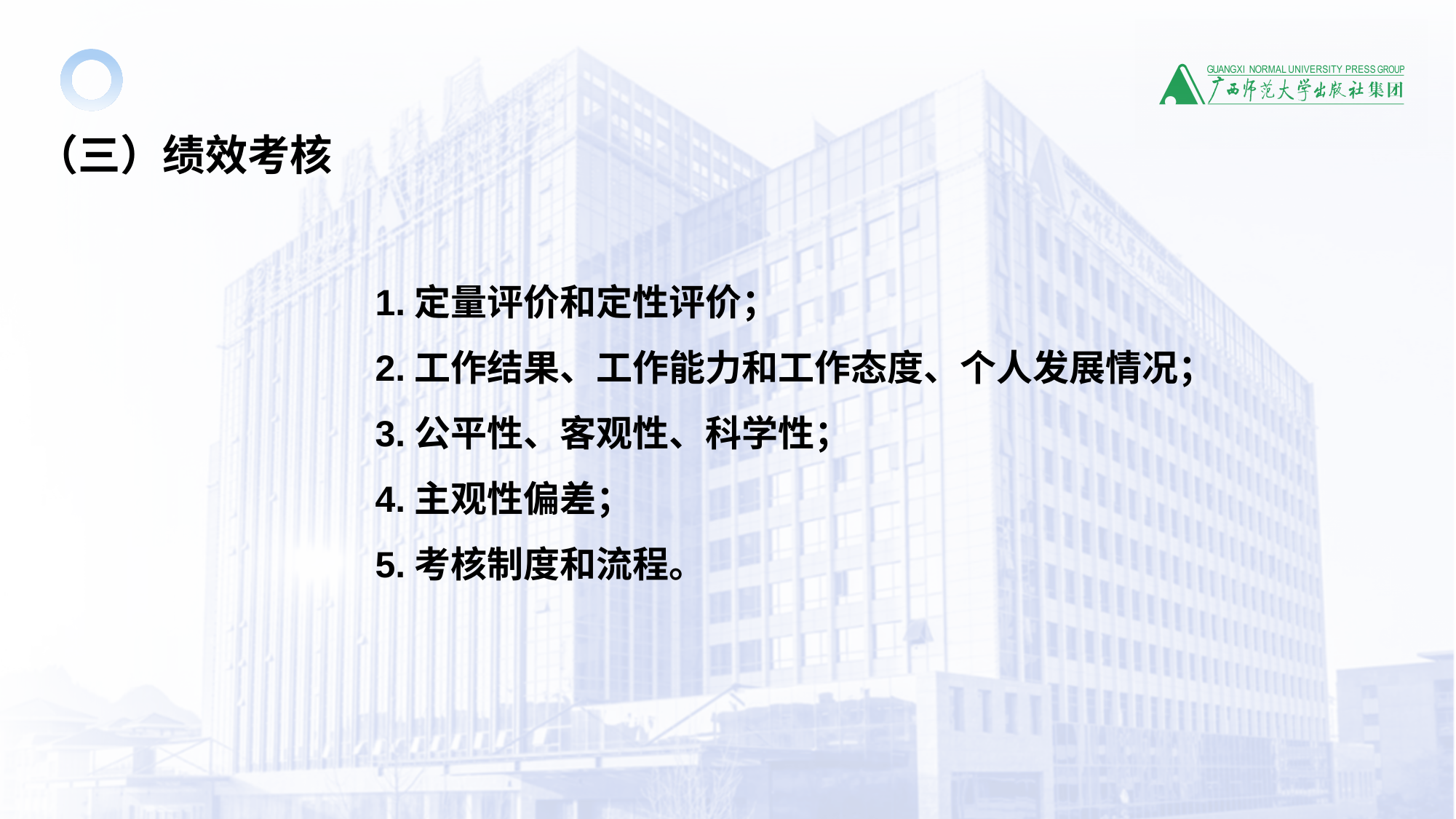

（三）绩效考核
1.定量评价和定性评价；
2.工作结果、工作能力和工作态度、个人发展情况；
3.公平性、客观性、科学性；
4.主观性偏差；
5.考核制度和流程。